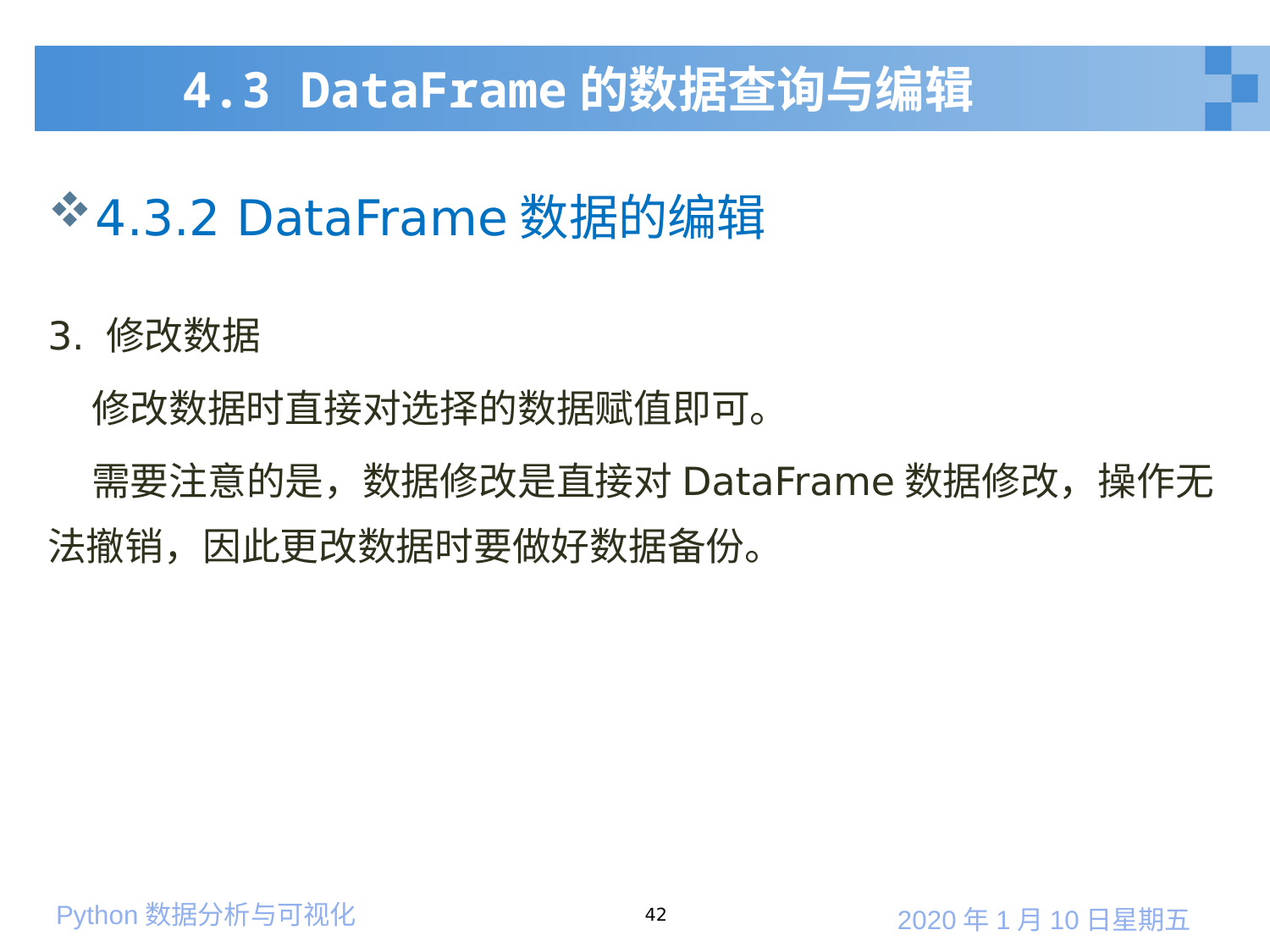

# 4.3 DataFrame的数据查询与编辑
4.3.2 DataFrame数据的编辑
3. 修改数据
    修改数据时直接对选择的数据赋值即可。
    需要注意的是，数据修改是直接对DataFrame数据修改，操作无法撤销，因此更改数据时要做好数据备份。

42
2020年1月10日星期五